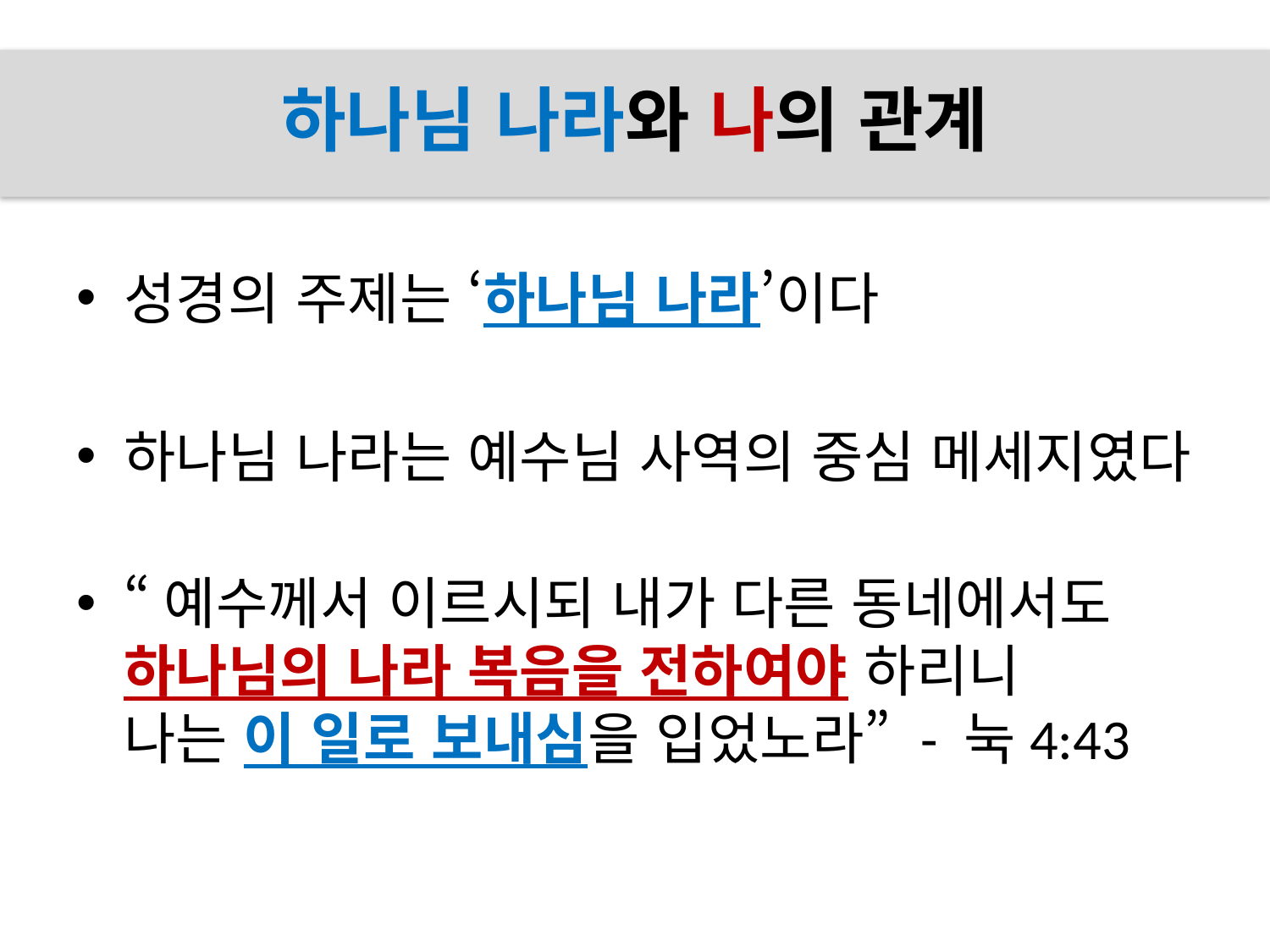

# 하나님 나라와 나의 관계

성경의 주제는 ‘하나님 나라’이다

하나님 나라는 예수님 사역의 중심 메세지였다
“예수께서 이르시되 내가 다른 동네에서도
하나님의 나라 복음을 전하여야 하리니
나는 이 일로 보내심을 입었노라” - 눅4:43